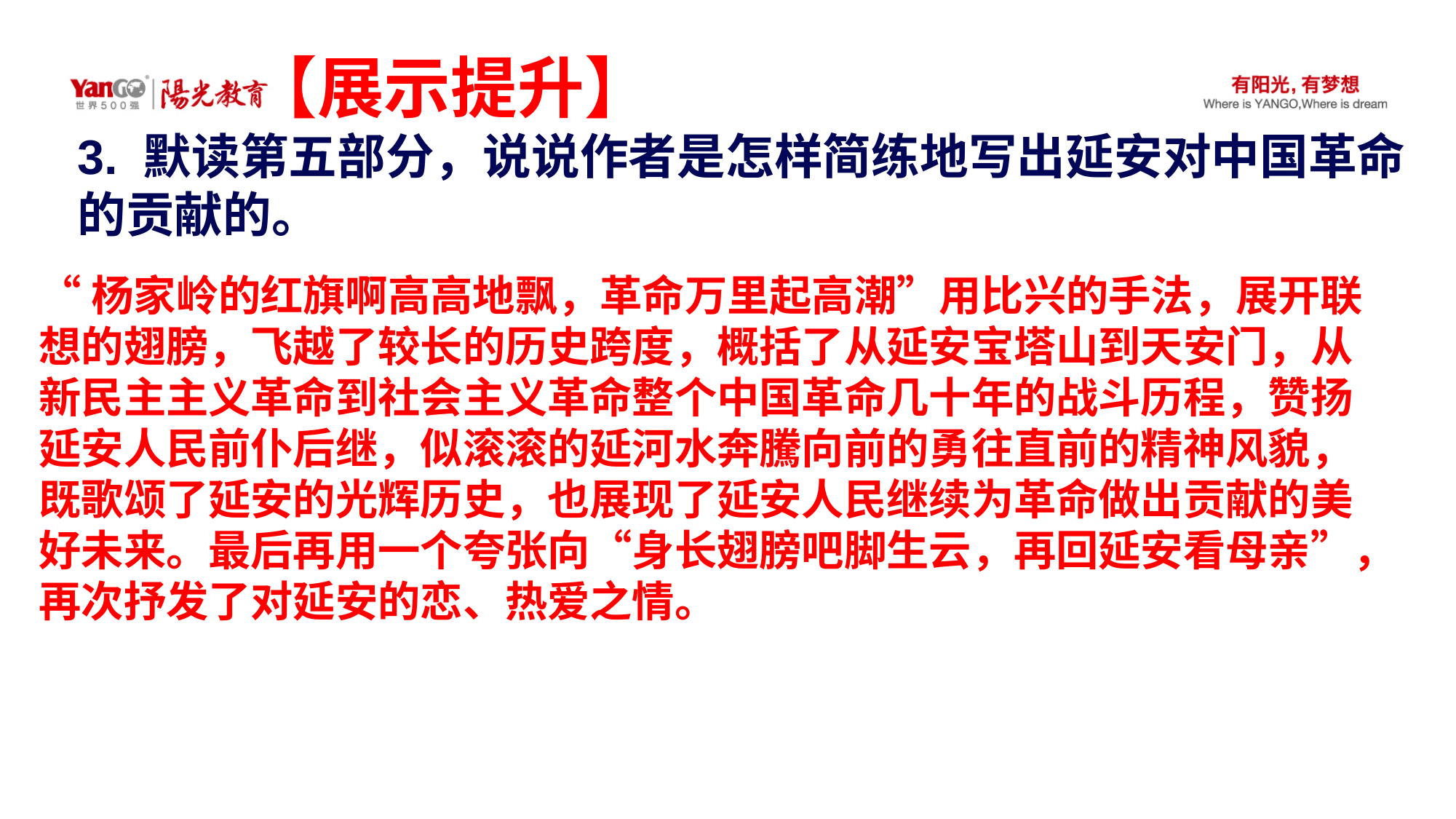

【展示提升】
3. 默读第五部分，说说作者是怎样简练地写出延安对中国革命的贡献的。

“杨家岭的红旗啊高高地飘，革命万里起高潮”用比兴的手法，展开联想的翅膀，飞越了较长的历史跨度，概括了从延安宝塔山到天安门，从新民主主义革命到社会主义革命整个中国革命几十年的战斗历程，赞扬延安人民前仆后继，似滚滚的延河水奔騰向前的勇往直前的精神风貌，既歌颂了延安的光辉历史，也展现了延安人民继续为革命做出贡献的美好未来。最后再用一个夸张向“身长翅膀吧脚生云，再回延安看母亲”，再次抒发了对延安的恋、热爱之情。